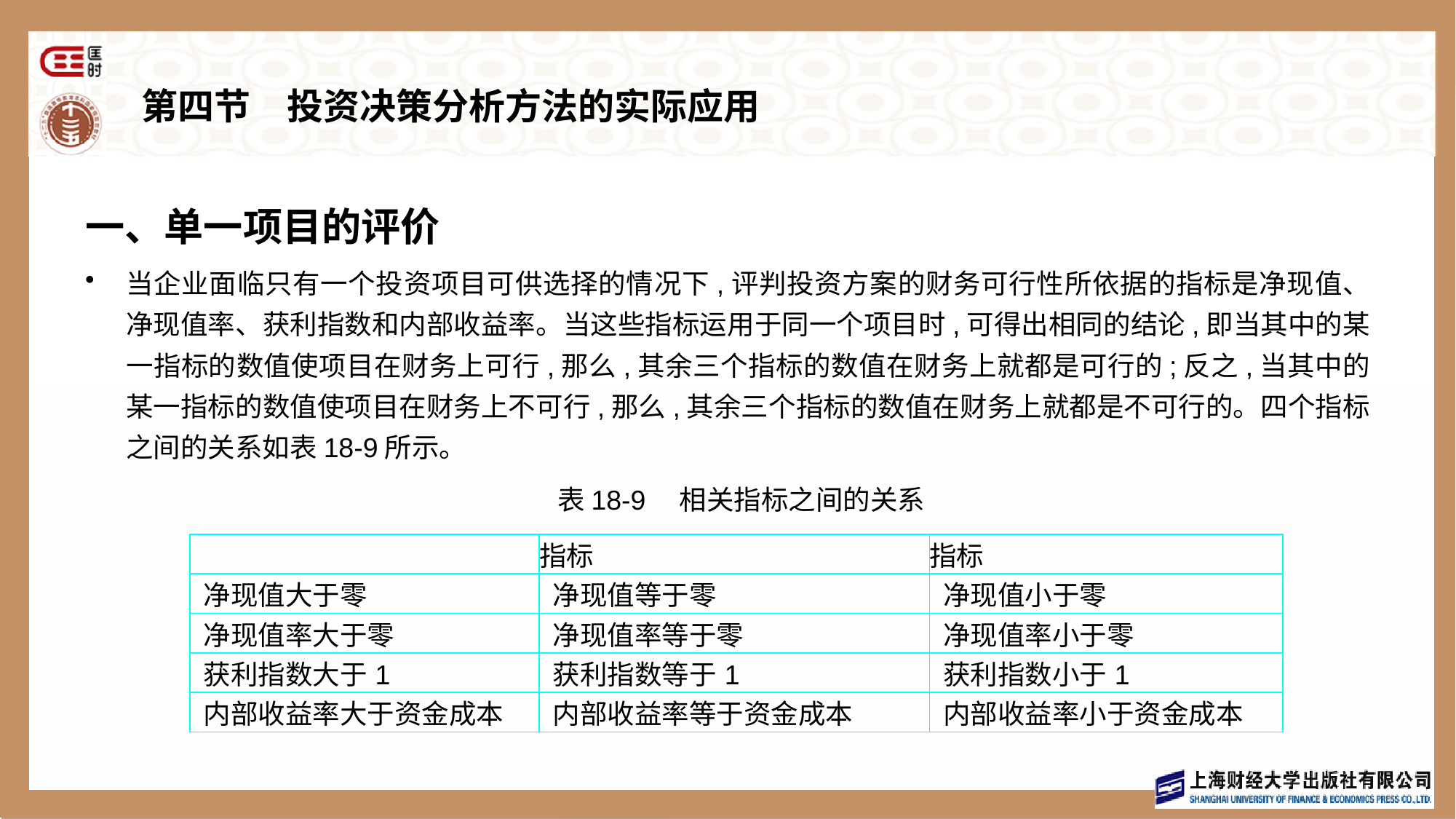

# 第四节　投资决策分析方法的实际应用
一、单一项目的评价
当企业面临只有一个投资项目可供选择的情况下,评判投资方案的财务可行性所依据的指标是净现值、净现值率、获利指数和内部收益率。当这些指标运用于同一个项目时,可得出相同的结论,即当其中的某一指标的数值使项目在财务上可行,那么,其余三个指标的数值在财务上就都是可行的;反之,当其中的某一指标的数值使项目在财务上不可行,那么,其余三个指标的数值在财务上就都是不可行的。四个指标之间的关系如表18-9所示。
表18-9　相关指标之间的关系
|  | 指标 | 指标 |
| --- | --- | --- |
| 净现值大于零 | 净现值等于零 | 净现值小于零 |
| 净现值率大于零 | 净现值率等于零 | 净现值率小于零 |
| 获利指数大于1 | 获利指数等于1 | 获利指数小于1 |
| 内部收益率大于资金成本 | 内部收益率等于资金成本 | 内部收益率小于资金成本 |
|  |  |  |